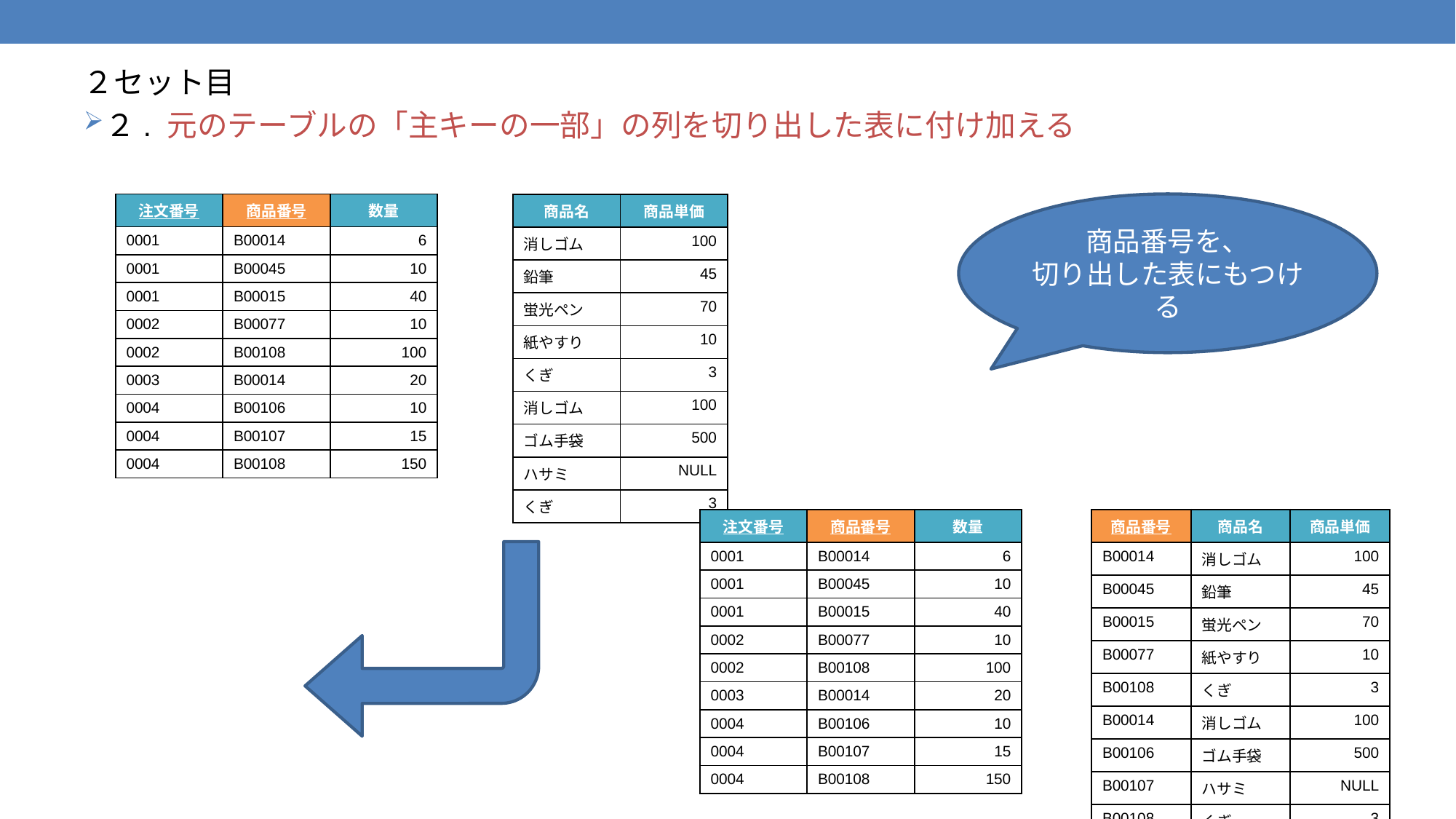

２セット目
２. 元のテーブルの「主キーの一部」の列を切り出した表に付け加える
| 注文番号 | 商品番号 | 数量 |
| --- | --- | --- |
| 0001 | B00014 | 6 |
| 0001 | B00045 | 10 |
| 0001 | B00015 | 40 |
| 0002 | B00077 | 10 |
| 0002 | B00108 | 100 |
| 0003 | B00014 | 20 |
| 0004 | B00106 | 10 |
| 0004 | B00107 | 15 |
| 0004 | B00108 | 150 |
商品番号を、
切り出した表にもつける
| 商品名 | 商品単価 |
| --- | --- |
| 消しゴム | 100 |
| 鉛筆 | 45 |
| 蛍光ペン | 70 |
| 紙やすり | 10 |
| くぎ | 3 |
| 消しゴム | 100 |
| ゴム手袋 | 500 |
| ハサミ | NULL |
| くぎ | 3 |
| 注文番号 | 商品番号 | 数量 |
| --- | --- | --- |
| 0001 | B00014 | 6 |
| 0001 | B00045 | 10 |
| 0001 | B00015 | 40 |
| 0002 | B00077 | 10 |
| 0002 | B00108 | 100 |
| 0003 | B00014 | 20 |
| 0004 | B00106 | 10 |
| 0004 | B00107 | 15 |
| 0004 | B00108 | 150 |
| 商品番号 | 商品名 | 商品単価 |
| --- | --- | --- |
| B00014 | 消しゴム | 100 |
| B00045 | 鉛筆 | 45 |
| B00015 | 蛍光ペン | 70 |
| B00077 | 紙やすり | 10 |
| B00108 | くぎ | 3 |
| B00014 | 消しゴム | 100 |
| B00106 | ゴム手袋 | 500 |
| B00107 | ハサミ | NULL |
| B00108 | くぎ | 3 |